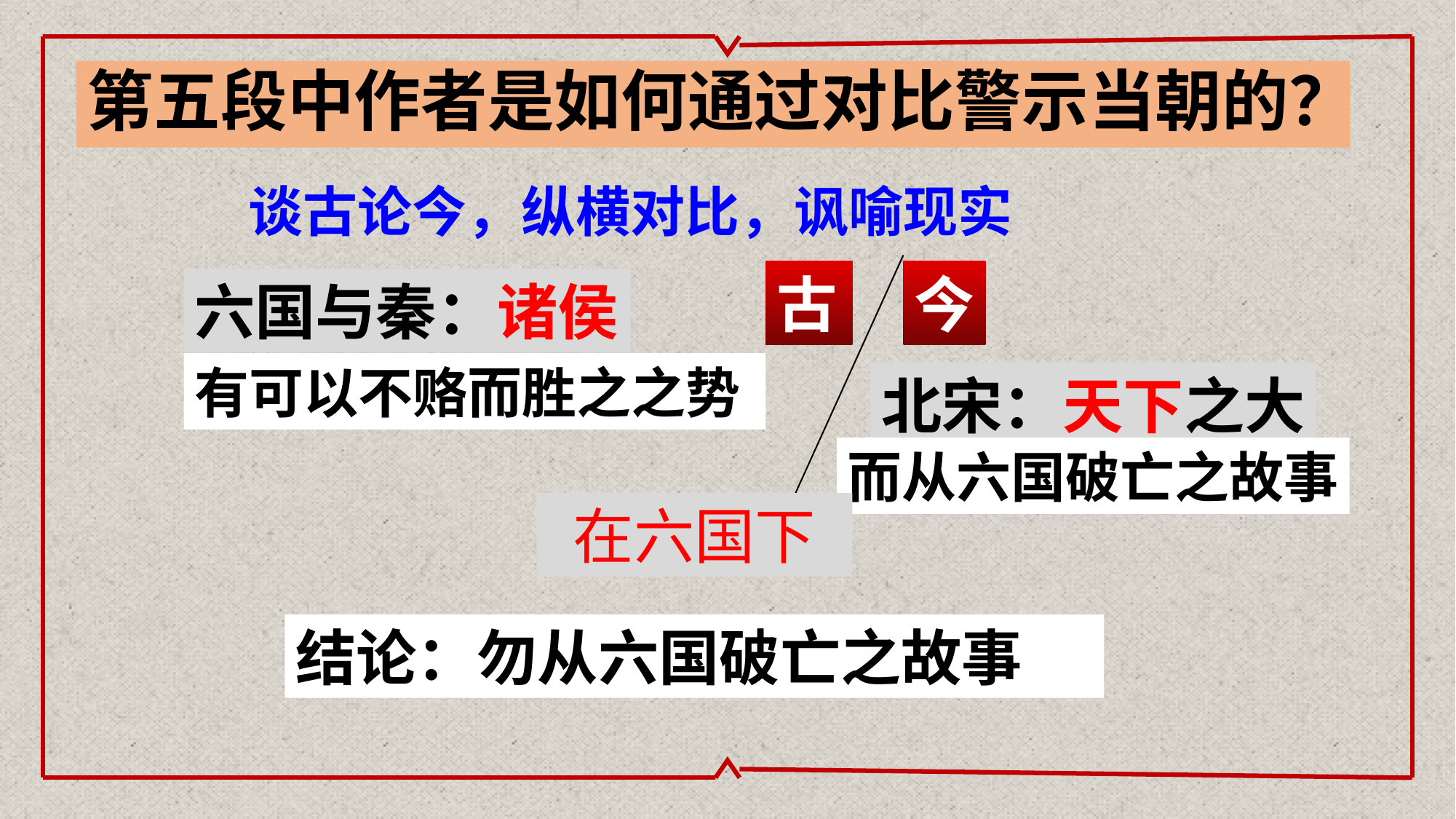

第五段中作者是如何通过对比警示当朝的？
谈古论今，纵横对比，讽喻现实
古
今
六国与秦：诸侯
有可以不赂而胜之之势
北宋：天下之大
而从六国破亡之故事
在六国下
结论：勿从六国破亡之故事